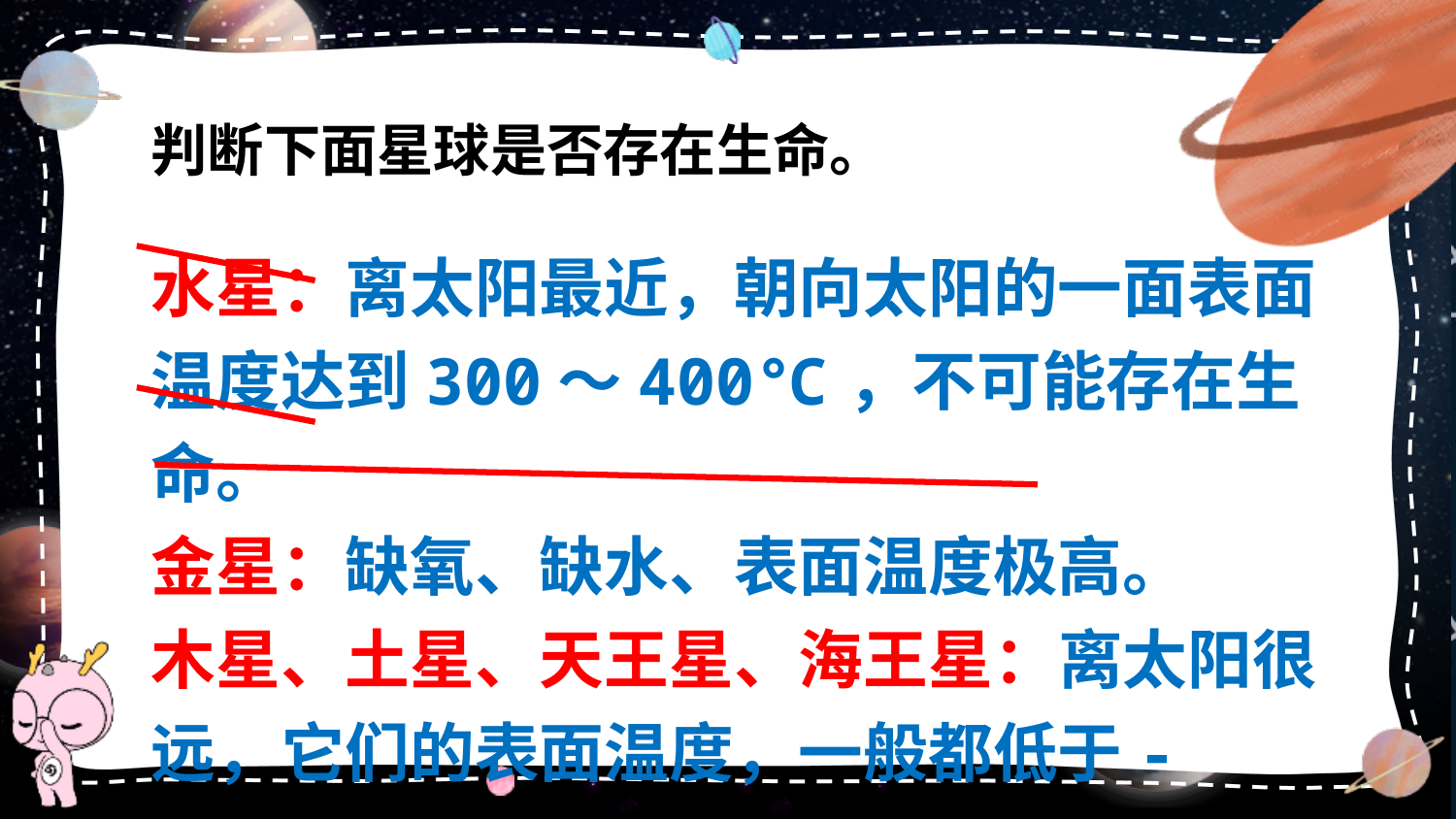

判断下面星球是否存在生命。
水星：离太阳最近，朝向太阳的一面表面温度达到300～400℃，不可能存在生命。
金星：缺氧、缺水、表面温度极高。
木星、土星、天王星、海王星：离太阳很远，它们的表面温度，一般都低于-400℃。